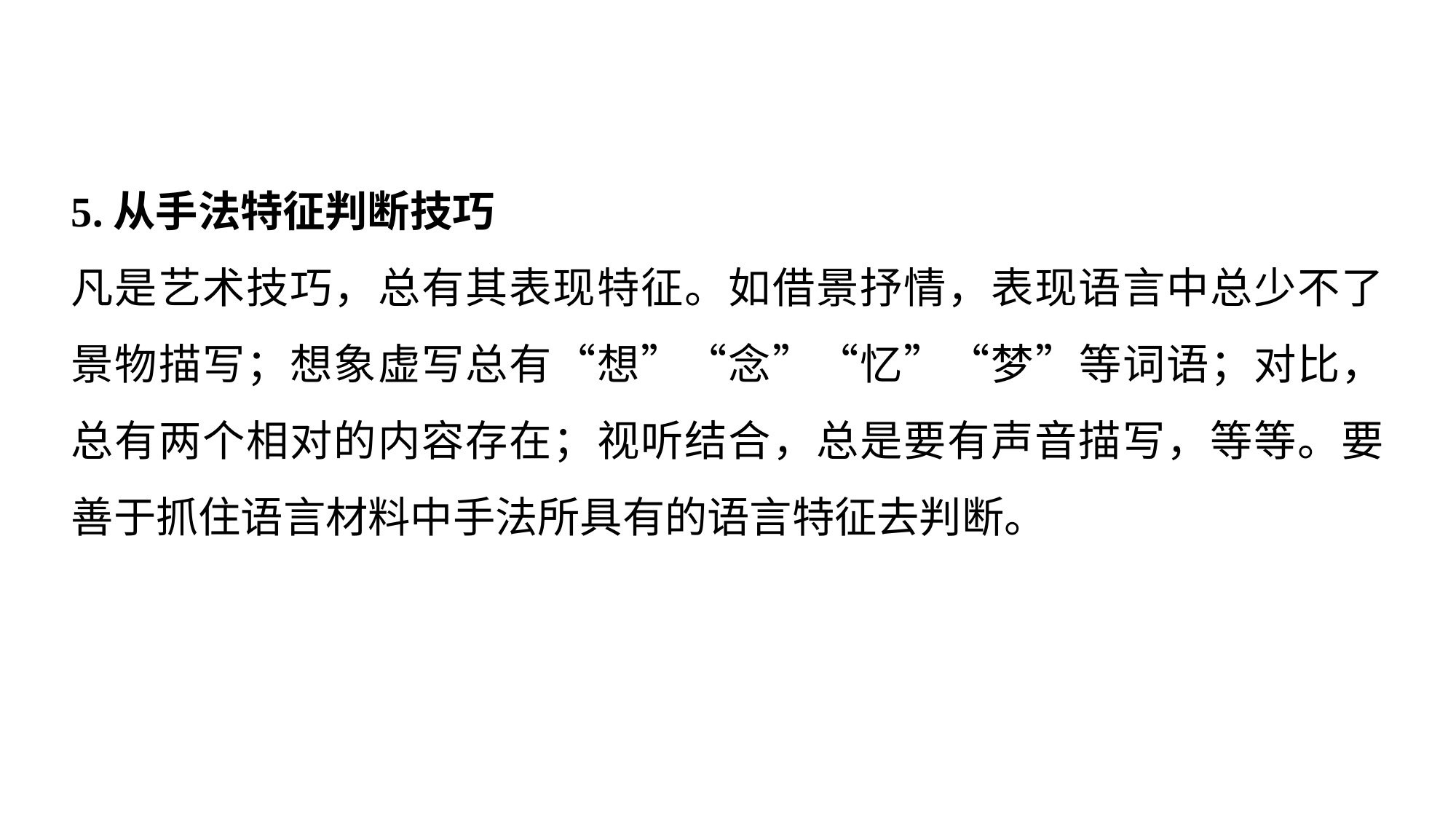

5.从手法特征判断技巧
凡是艺术技巧，总有其表现特征。如借景抒情，表现语言中总少不了景物描写；想象虚写总有“想”“念”“忆”“梦”等词语；对比，总有两个相对的内容存在；视听结合，总是要有声音描写，等等。要善于抓住语言材料中手法所具有的语言特征去判断。